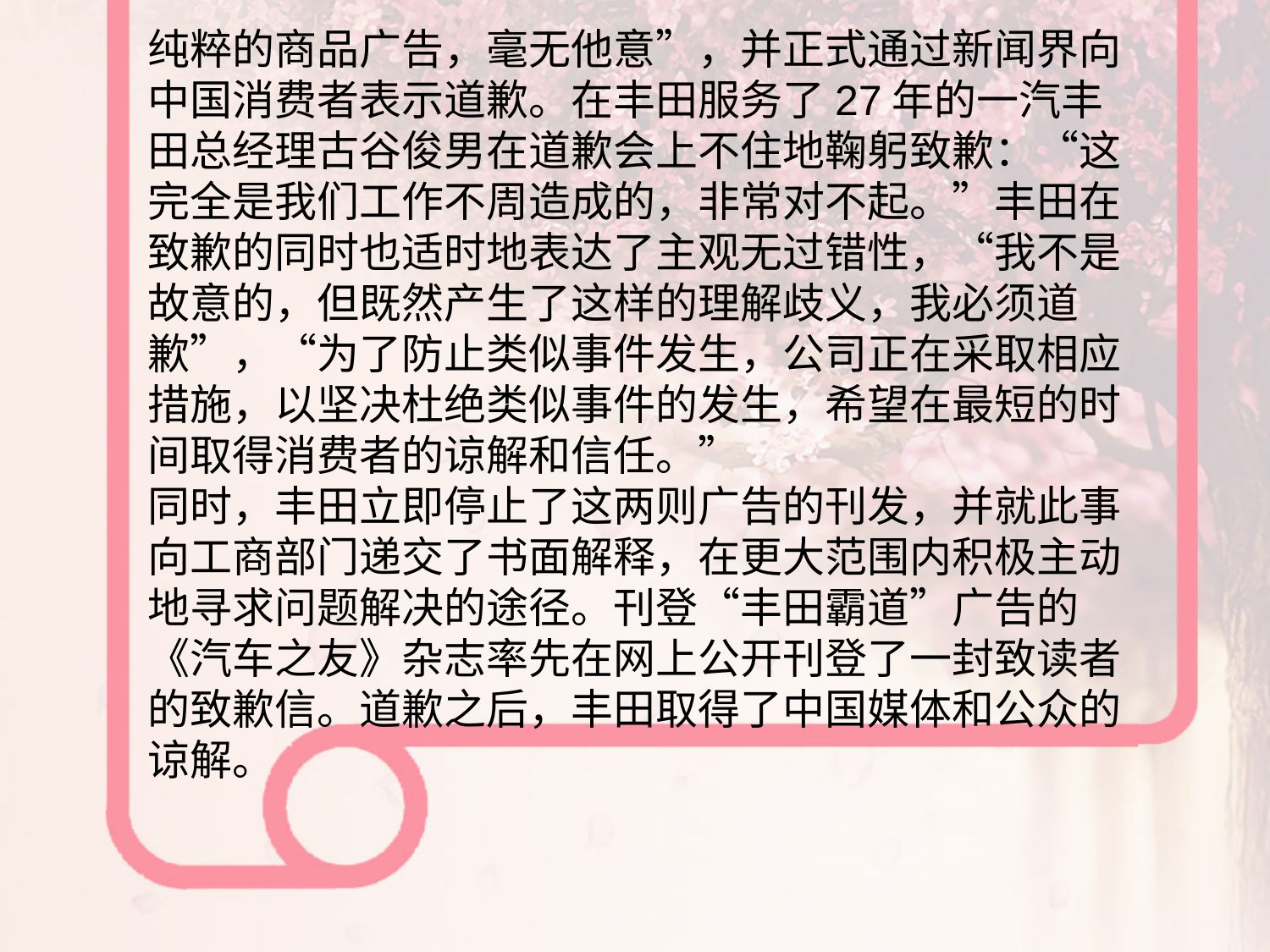

纯粹的商品广告，毫无他意”，并正式通过新闻界向
中国消费者表示道歉。在丰田服务了27年的一汽丰田总经理古谷俊男在道歉会上不住地鞠躬致歉：“这完全是我们工作不周造成的，非常对不起。”丰田在致歉的同时也适时地表达了主观无过错性，“我不是故意的，但既然产生了这样的理解歧义，我必须道歉”，“为了防止类似事件发生，公司正在采取相应措施，以坚决杜绝类似事件的发生，希望在最短的时间取得消费者的谅解和信任。”
同时，丰田立即停止了这两则广告的刊发，并就此事向工商部门递交了书面解释，在更大范围内积极主动地寻求问题解决的途径。刊登“丰田霸道”广告的《汽车之友》杂志率先在网上公开刊登了一封致读者的致歉信。道歉之后，丰田取得了中国媒体和公众的谅解。